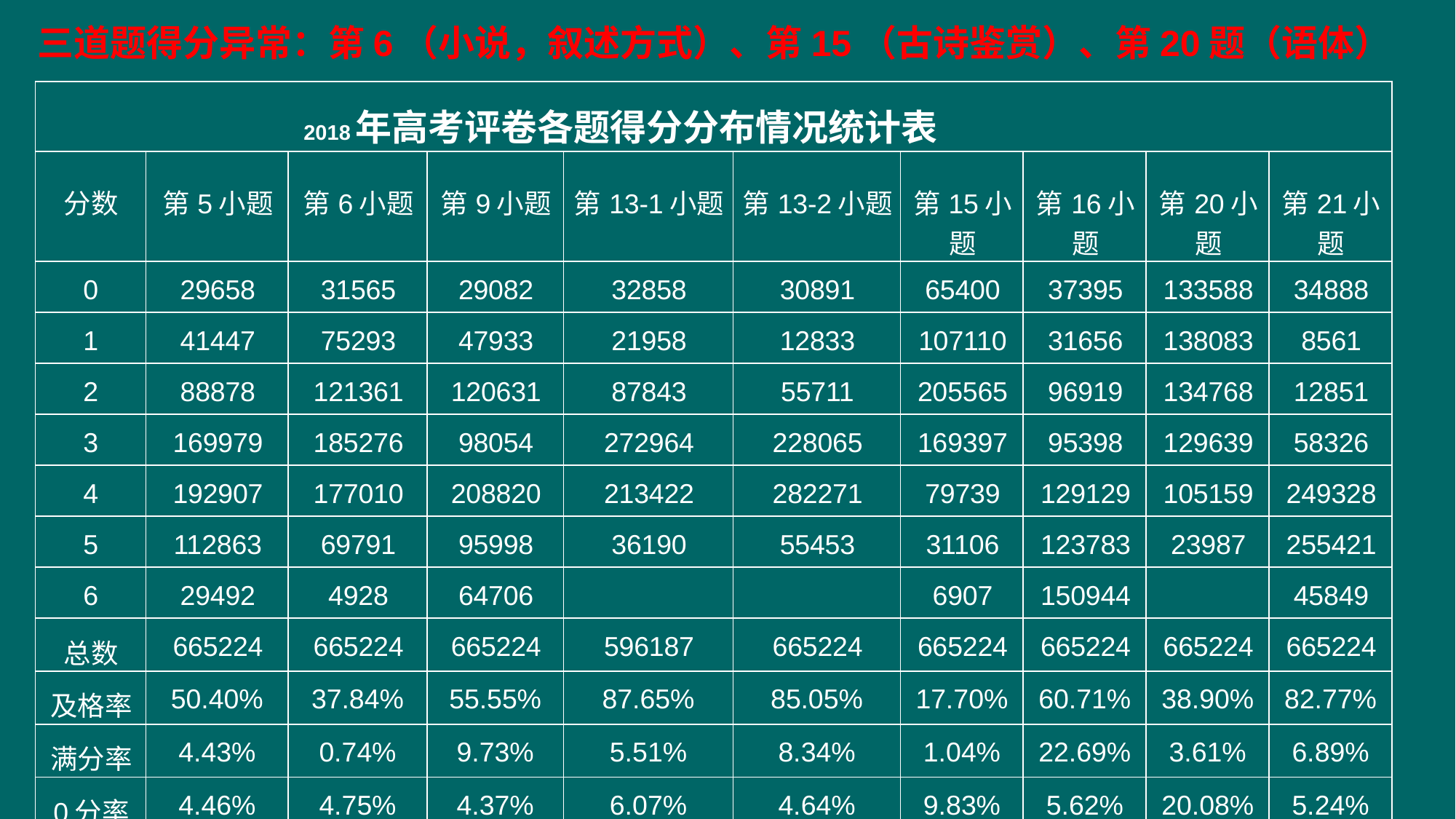

三道题得分异常：第6（小说，叙述方式）、第15（古诗鉴赏）、第20题（语体）
| 2018年高考评卷各题得分分布情况统计表 |  |  |  |  |  |  |  |  |  |
| --- | --- | --- | --- | --- | --- | --- | --- | --- | --- |
| 分数 | 第5小题 | 第6小题 | 第9小题 | 第13-1小题 | 第13-2小题 | 第15小题 | 第16小题 | 第20小题 | 第21小题 |
| 0 | 29658 | 31565 | 29082 | 32858 | 30891 | 65400 | 37395 | 133588 | 34888 |
| 1 | 41447 | 75293 | 47933 | 21958 | 12833 | 107110 | 31656 | 138083 | 8561 |
| 2 | 88878 | 121361 | 120631 | 87843 | 55711 | 205565 | 96919 | 134768 | 12851 |
| 3 | 169979 | 185276 | 98054 | 272964 | 228065 | 169397 | 95398 | 129639 | 58326 |
| 4 | 192907 | 177010 | 208820 | 213422 | 282271 | 79739 | 129129 | 105159 | 249328 |
| 5 | 112863 | 69791 | 95998 | 36190 | 55453 | 31106 | 123783 | 23987 | 255421 |
| 6 | 29492 | 4928 | 64706 |  |  | 6907 | 150944 |  | 45849 |
| 总数 | 665224 | 665224 | 665224 | 596187 | 665224 | 665224 | 665224 | 665224 | 665224 |
| 及格率 | 50.40% | 37.84% | 55.55% | 87.65% | 85.05% | 17.70% | 60.71% | 38.90% | 82.77% |
| 满分率 | 4.43% | 0.74% | 9.73% | 5.51% | 8.34% | 1.04% | 22.69% | 3.61% | 6.89% |
| 0分率 | 4.46% | 4.75% | 4.37% | 6.07% | 4.64% | 9.83% | 5.62% | 20.08% | 5.24% |